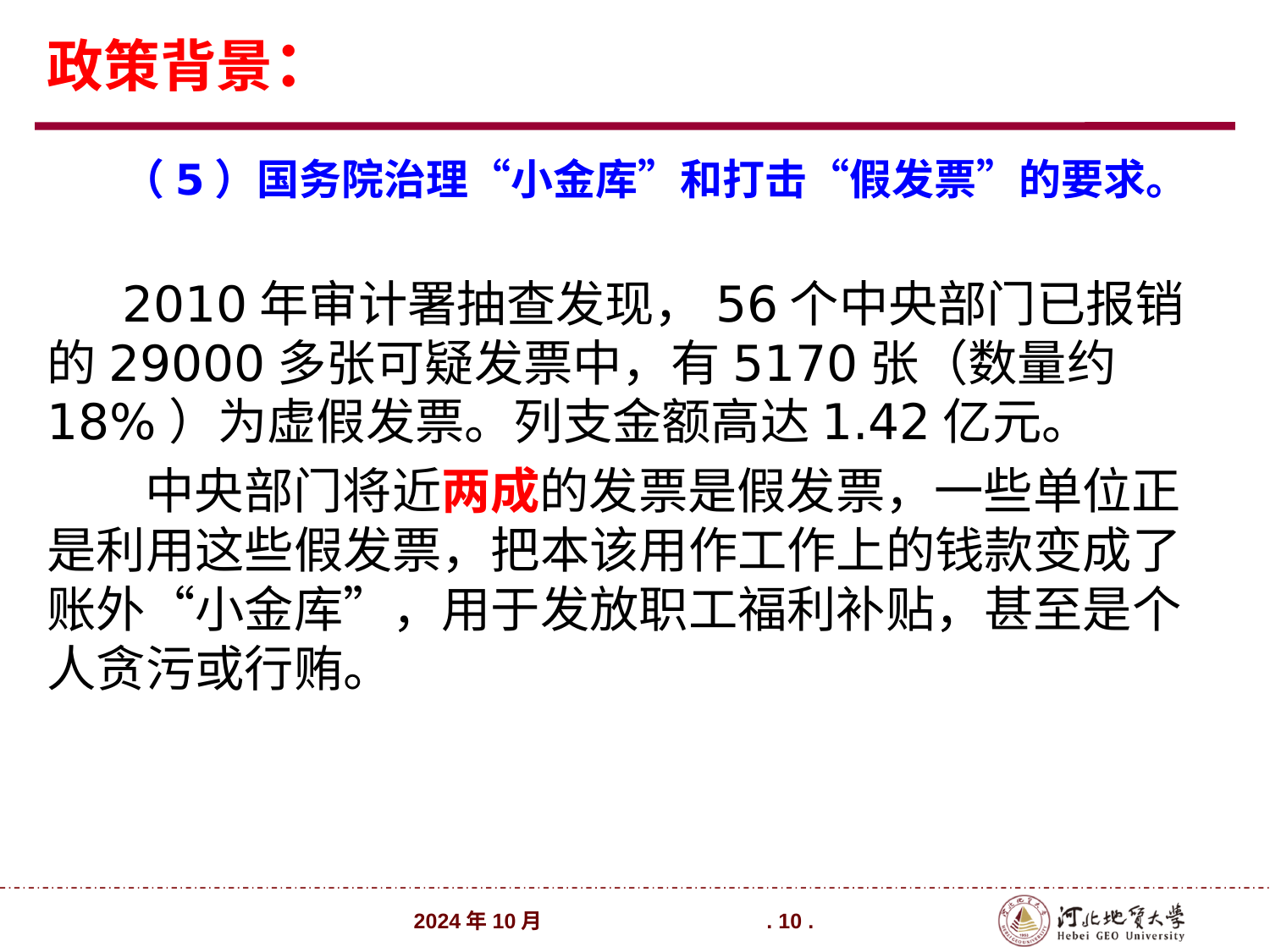

# 政策背景：
（5）国务院治理“小金库”和打击“假发票”的要求。

2010年审计署抽查发现，56个中央部门已报销的29000多张可疑发票中，有5170张（数量约18%）为虚假发票。列支金额高达1.42亿元。
 中央部门将近两成的发票是假发票，一些单位正是利用这些假发票，把本该用作工作上的钱款变成了账外“小金库”，用于发放职工福利补贴，甚至是个人贪污或行贿。

2024年10月                                             . 10 .